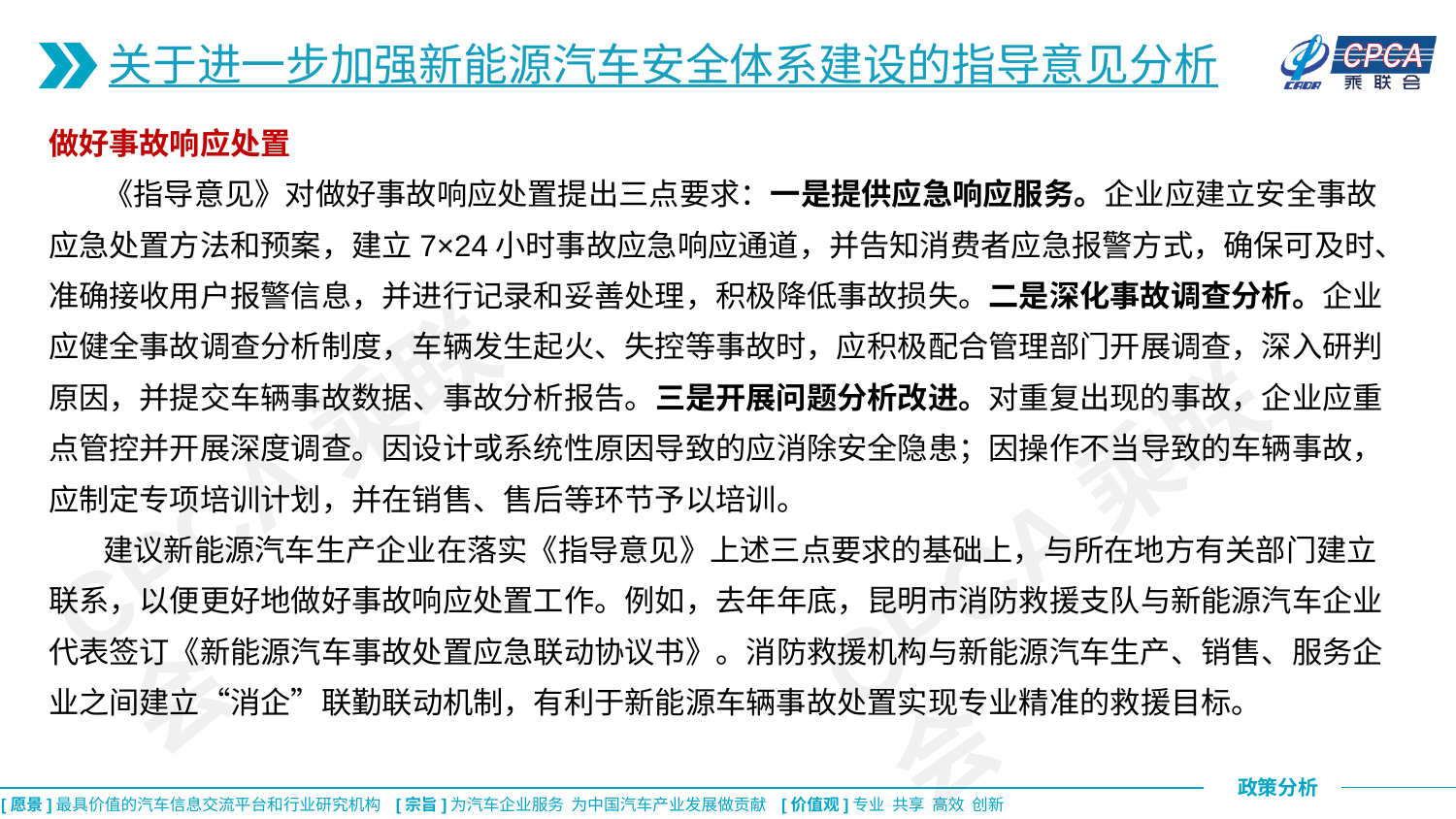

关于进一步加强新能源汽车安全体系建设的指导意见分析
做好事故响应处置
       《指导意见》对做好事故响应处置提出三点要求：一是提供应急响应服务。企业应建立安全事故应急处置方法和预案，建立7×24小时事故应急响应通道，并告知消费者应急报警方式，确保可及时、准确接收用户报警信息，并进行记录和妥善处理，积极降低事故损失。二是深化事故调查分析。企业应健全事故调查分析制度，车辆发生起火、失控等事故时，应积极配合管理部门开展调查，深入研判原因，并提交车辆事故数据、事故分析报告。三是开展问题分析改进。对重复出现的事故，企业应重点管控并开展深度调查。因设计或系统性原因导致的应消除安全隐患；因操作不当导致的车辆事故，应制定专项培训计划，并在销售、售后等环节予以培训。
       建议新能源汽车生产企业在落实《指导意见》上述三点要求的基础上，与所在地方有关部门建立联系，以便更好地做好事故响应处置工作。例如，去年年底，昆明市消防救援支队与新能源汽车企业代表签订《新能源汽车事故处置应急联动协议书》。消防救援机构与新能源汽车生产、销售、服务企业之间建立“消企”联勤联动机制，有利于新能源车辆事故处置实现专业精准的救援目标。
CPCA乘联会
CPCA乘联会